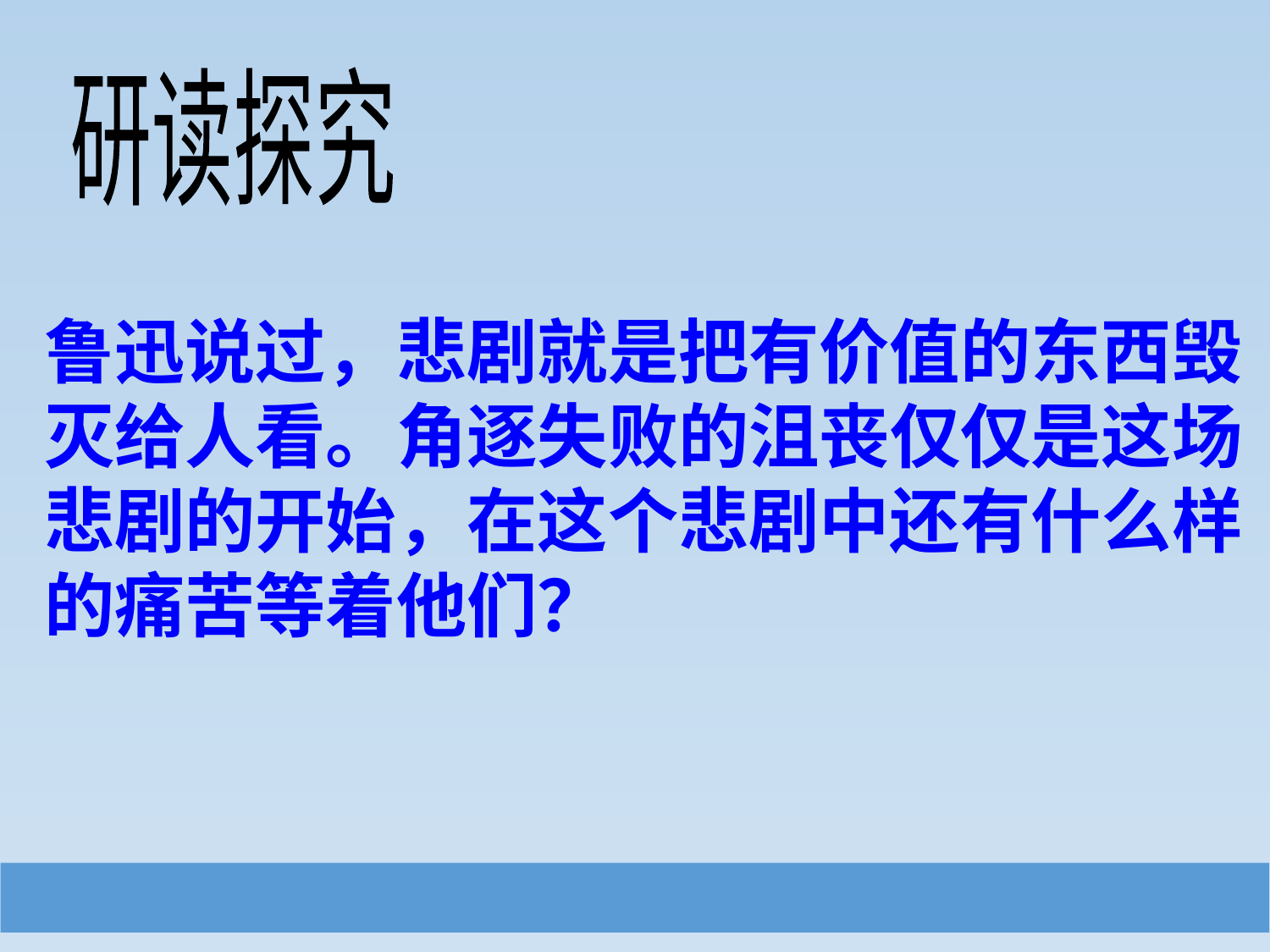

研读探究
鲁迅说过，悲剧就是把有价值的东西毁灭给人看。角逐失败的沮丧仅仅是这场悲剧的开始，在这个悲剧中还有什么样的痛苦等着他们？